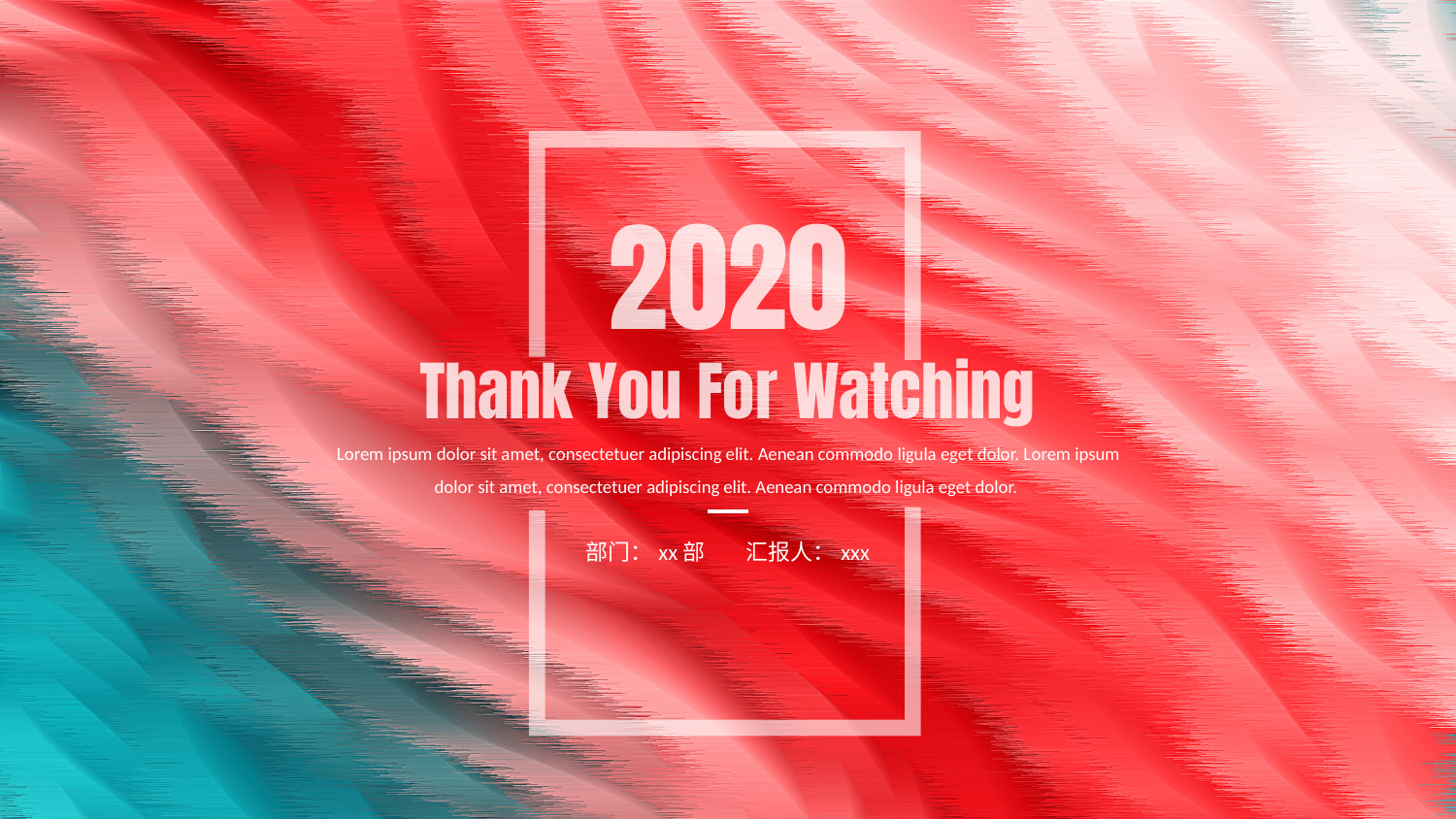

2020

Thank You For Watching

Lorem ipsum dolor sit amet, consectetuer adipiscing elit. Aenean commodo ligula eget dolor. Lorem ipsum dolor sit amet, consectetuer adipiscing elit. Aenean commodo ligula eget dolor.

部门：xx部        汇报人：xxx